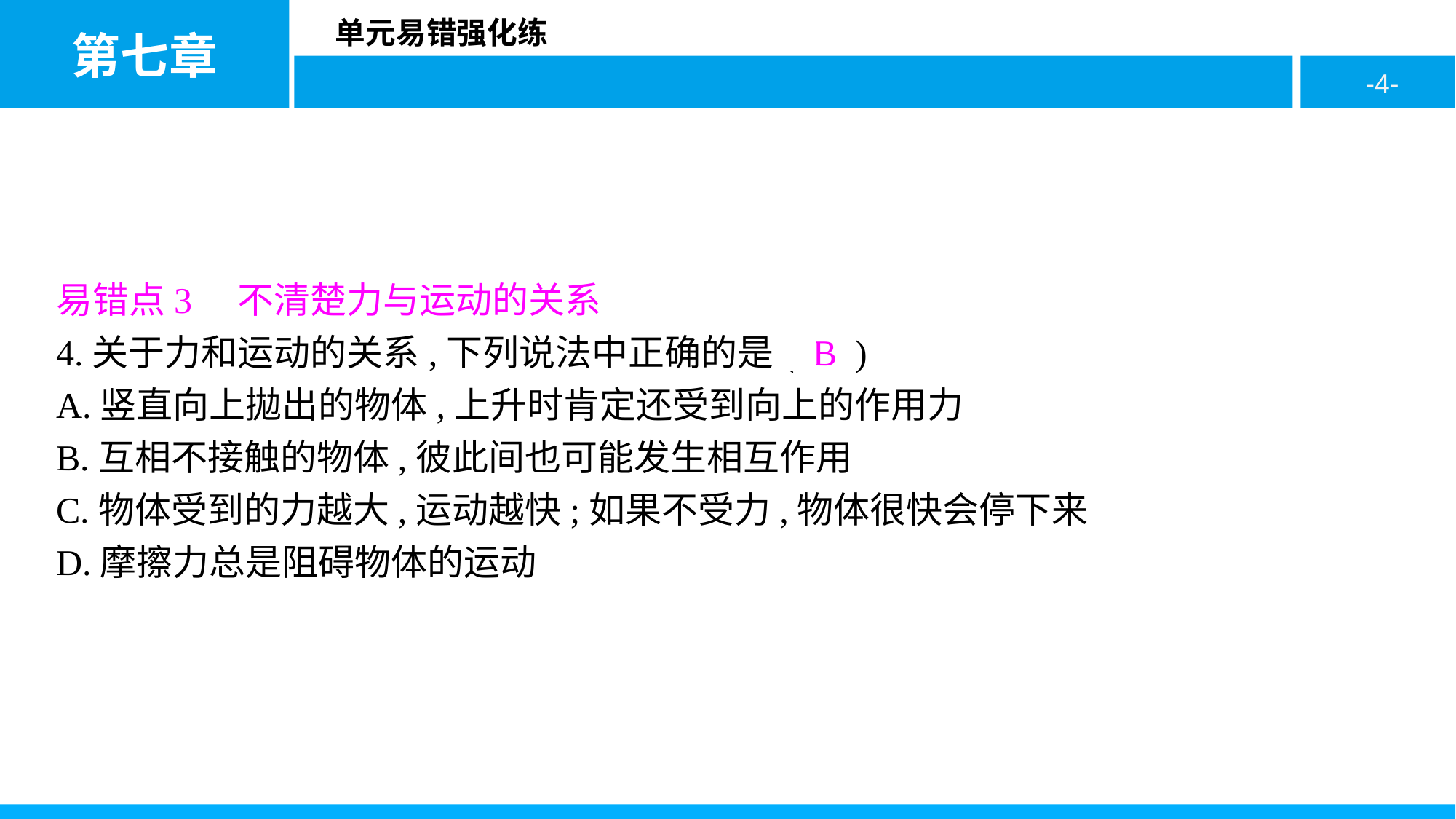

易错点3　不清楚力与运动的关系
4.关于力和运动的关系,下列说法中正确的是(  B  )
A.竖直向上拋出的物体,上升时肯定还受到向上的作用力
B.互相不接触的物体,彼此间也可能发生相互作用
C.物体受到的力越大,运动越快;如果不受力,物体很快会停下来
D.摩擦力总是阻碍物体的运动